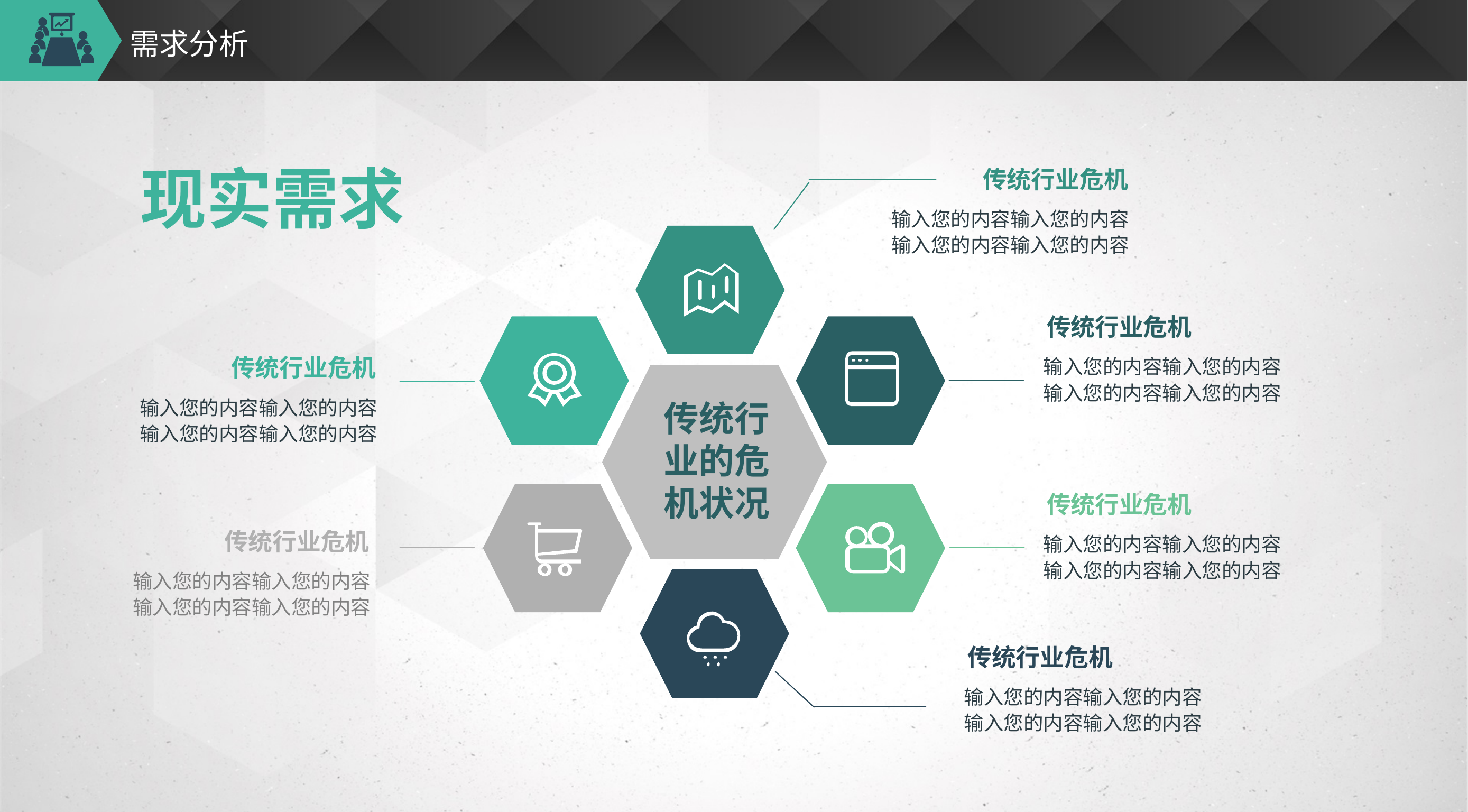

# 需求分析
传统行业危机
输入您的内容输入您的内容输入您的内容输入您的内容
现实需求

传统行业危机
输入您的内容输入您的内容输入您的内容输入您的内容

传统行业危机
输入您的内容输入您的内容输入您的内容输入您的内容

传统行业的危机状况
传统行业危机
输入您的内容输入您的内容输入您的内容输入您的内容

传统行业危机
输入您的内容输入您的内容输入您的内容输入您的内容

传统行业危机
输入您的内容输入您的内容输入您的内容输入您的内容